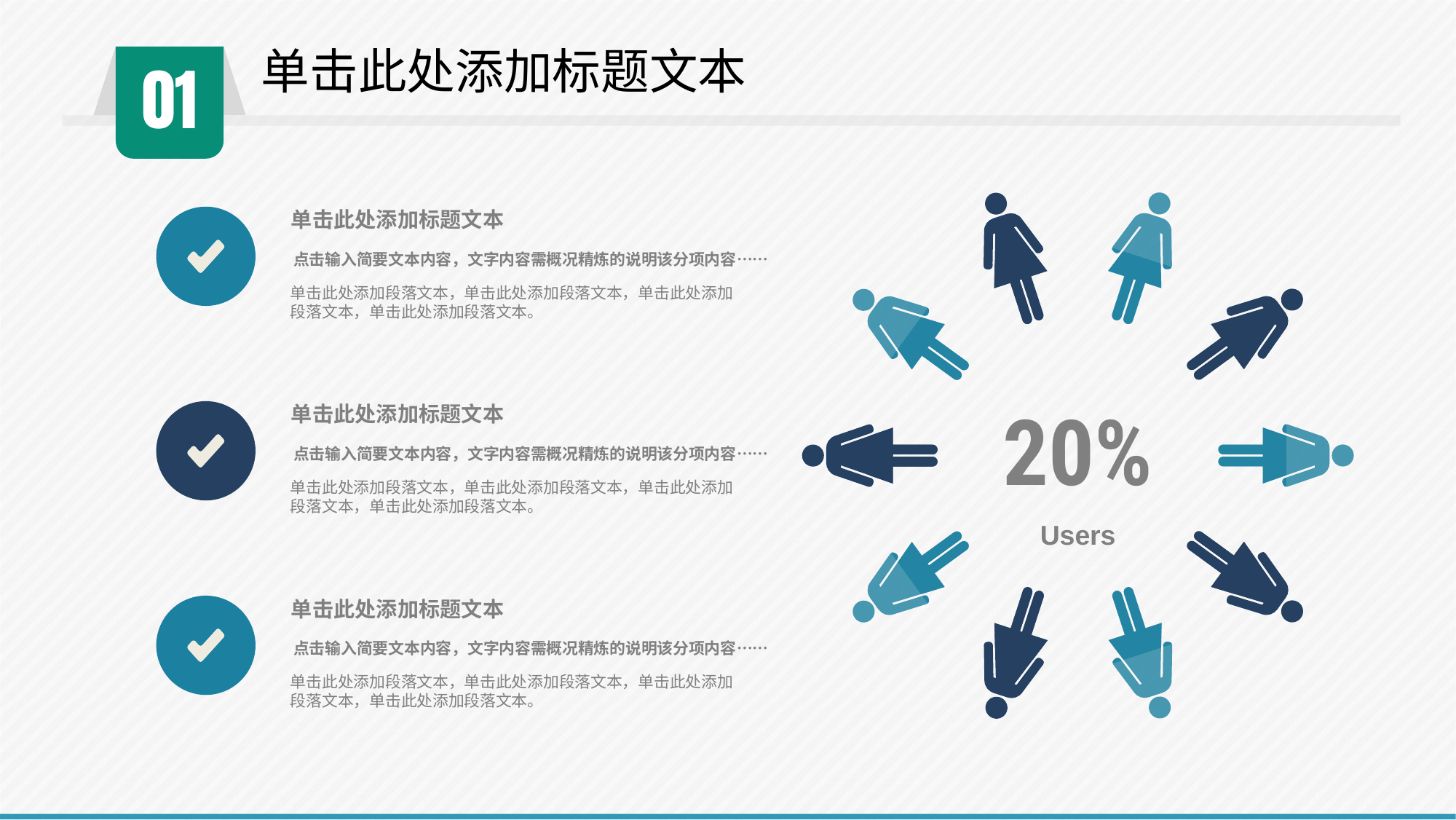

单击此处添加标题文本

01

20%
Users
单击此处添加标题文本
点击输入简要文本内容，文字内容需概况精炼的说明该分项内容……
单击此处添加段落文本，单击此处添加段落文本，单击此处添加段落文本，单击此处添加段落文本。

单击此处添加标题文本
点击输入简要文本内容，文字内容需概况精炼的说明该分项内容……
单击此处添加段落文本，单击此处添加段落文本，单击此处添加段落文本，单击此处添加段落文本。

单击此处添加标题文本
点击输入简要文本内容，文字内容需概况精炼的说明该分项内容……
单击此处添加段落文本，单击此处添加段落文本，单击此处添加段落文本，单击此处添加段落文本。